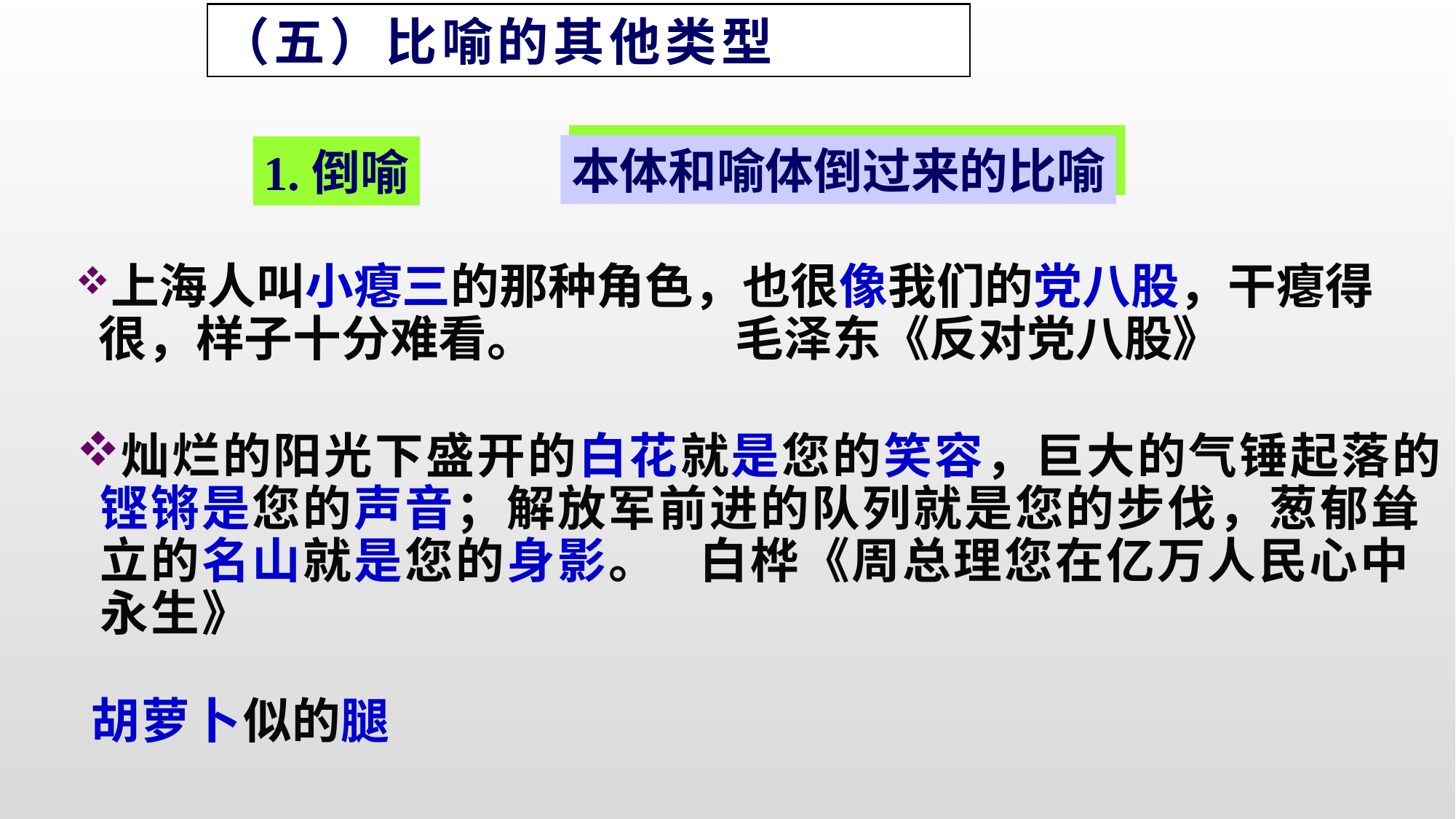

# （五）比喻的其他类型
本体和喻体倒过来的比喻
1.倒喻
上海人叫小瘪三的那种角色，也很像我们的党八股，干瘪得很，样子十分难看。                  毛泽东《反对党八股》
灿烂的阳光下盛开的白花就是您的笑容，巨大的气锤起落的铿锵是您的声音；解放军前进的队列就是您的步伐，葱郁耸立的名山就是您的身影。   白桦《周总理您在亿万人民心中永生》
 胡萝卜似的腿